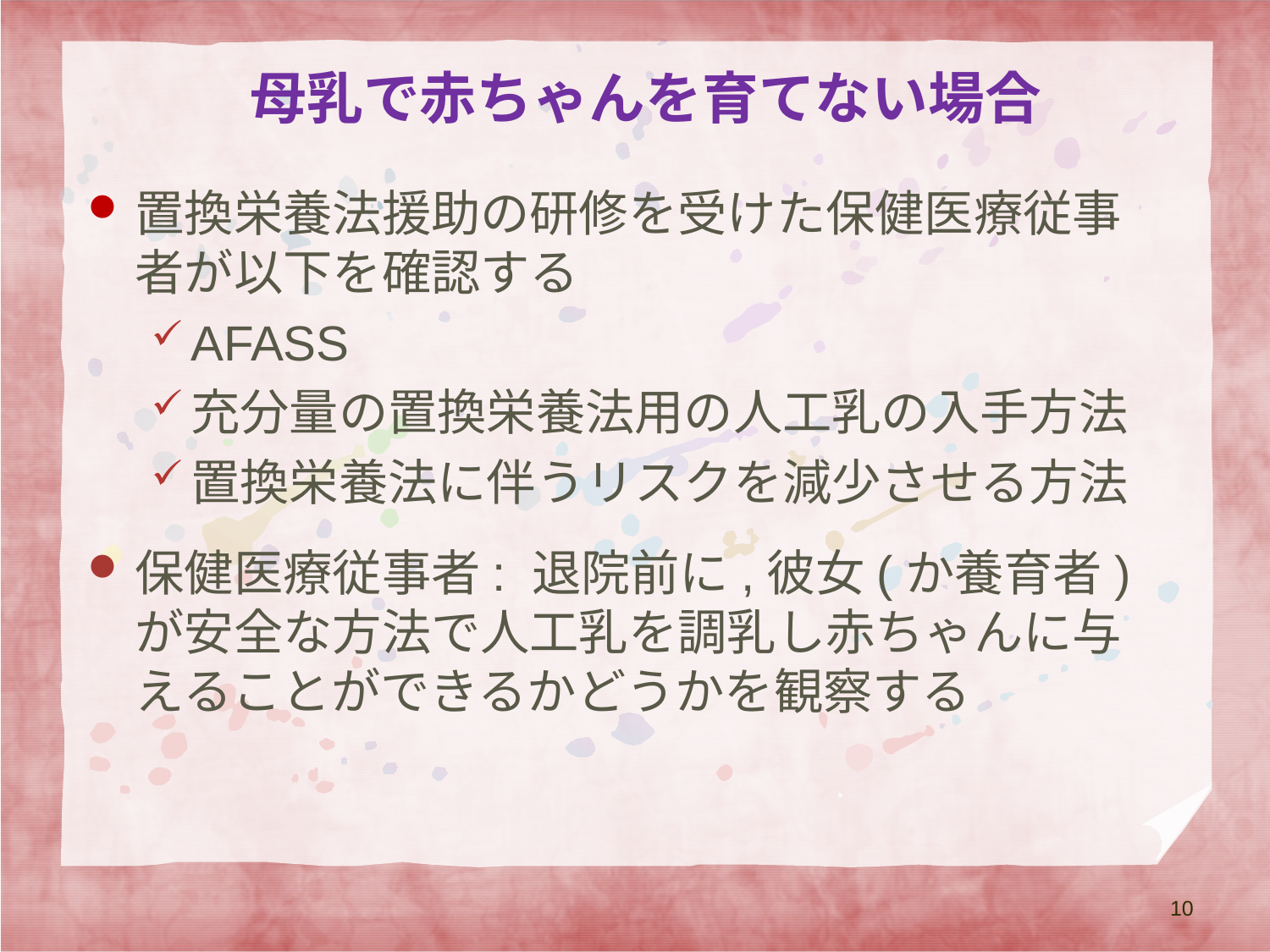

# 母乳で赤ちゃんを育てない場合
置換栄養法援助の研修を受けた保健医療従事者が以下を確認する
AFASS
充分量の置換栄養法用の人工乳の入手方法
置換栄養法に伴うリスクを減少させる方法
保健医療従事者: 退院前に,彼女(か養育者)が安全な方法で人工乳を調乳し赤ちゃんに与えることができるかどうかを観察する

10